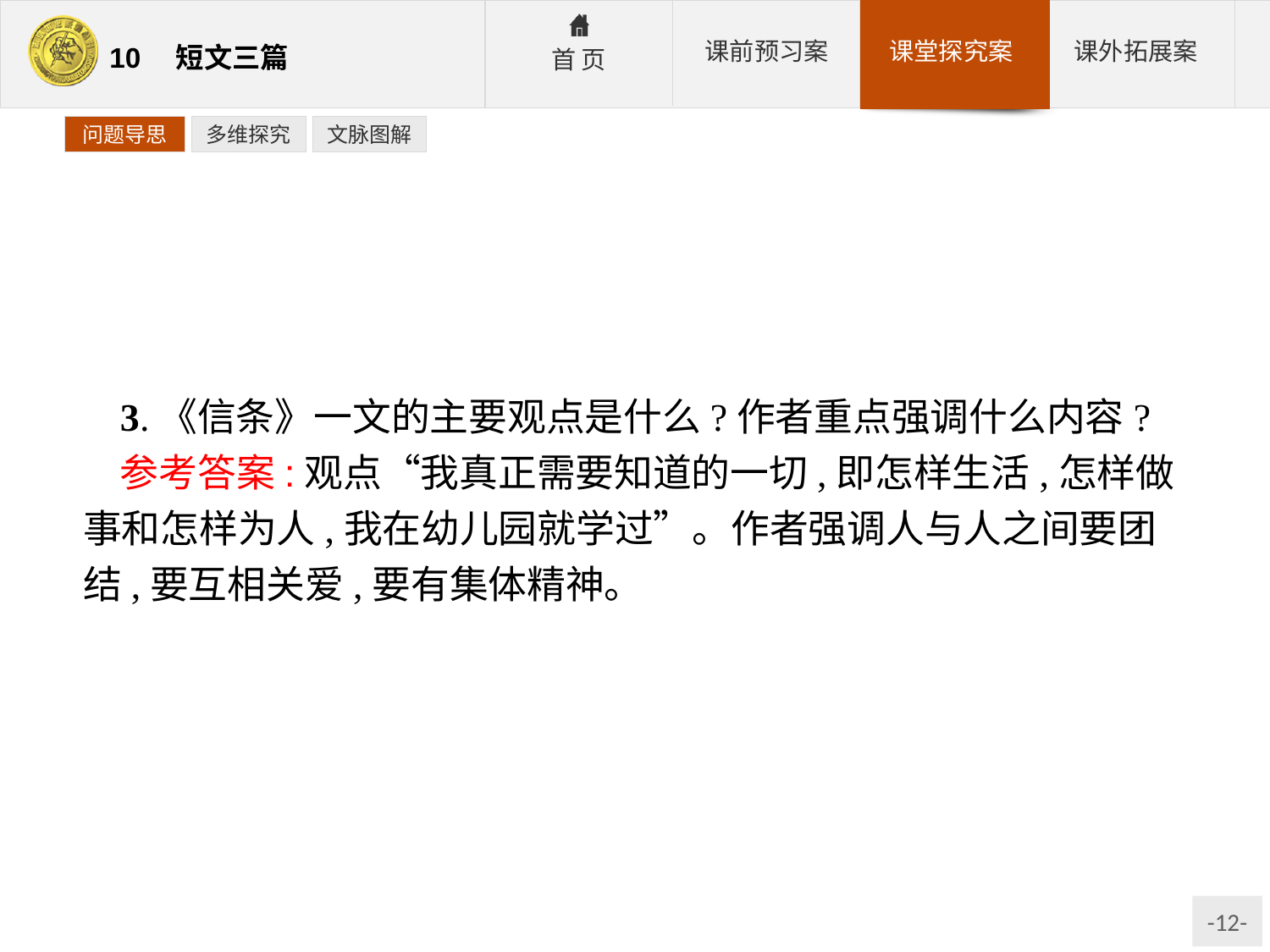

问题导思
多维探究
文脉图解
3.《信条》一文的主要观点是什么?作者重点强调什么内容?
参考答案:观点“我真正需要知道的一切,即怎样生活,怎样做事和怎样为人,我在幼儿园就学过”。作者强调人与人之间要团结,要互相关爱,要有集体精神。